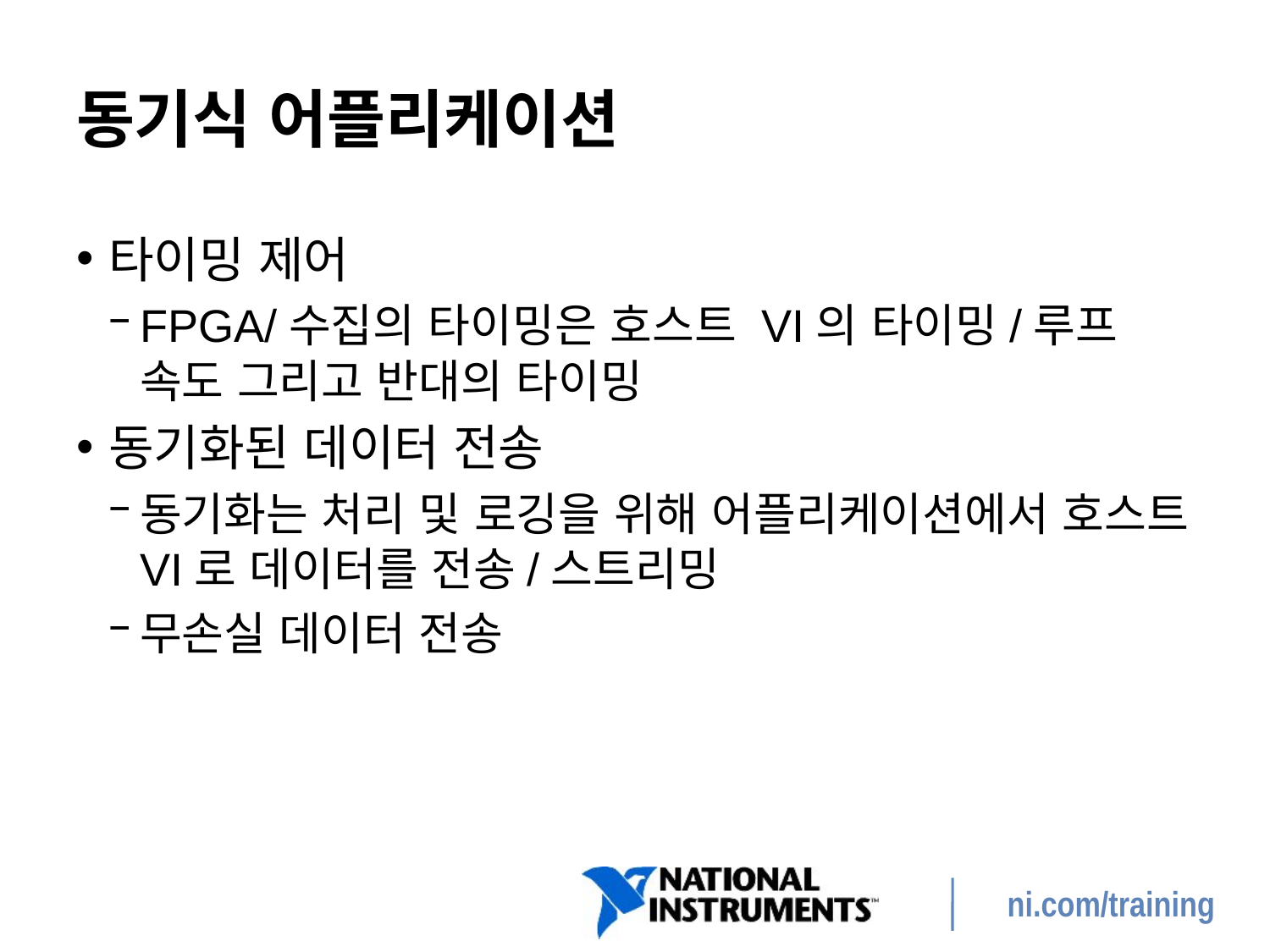

# 동기식 어플리케이션
타이밍 제어
FPGA/수집의 타이밍은 호스트 VI의 타이밍/루프 속도 그리고 반대의 타이밍
동기화된 데이터 전송
동기화는 처리 및 로깅을 위해 어플리케이션에서 호스트 VI로 데이터를 전송/스트리밍
무손실 데이터 전송